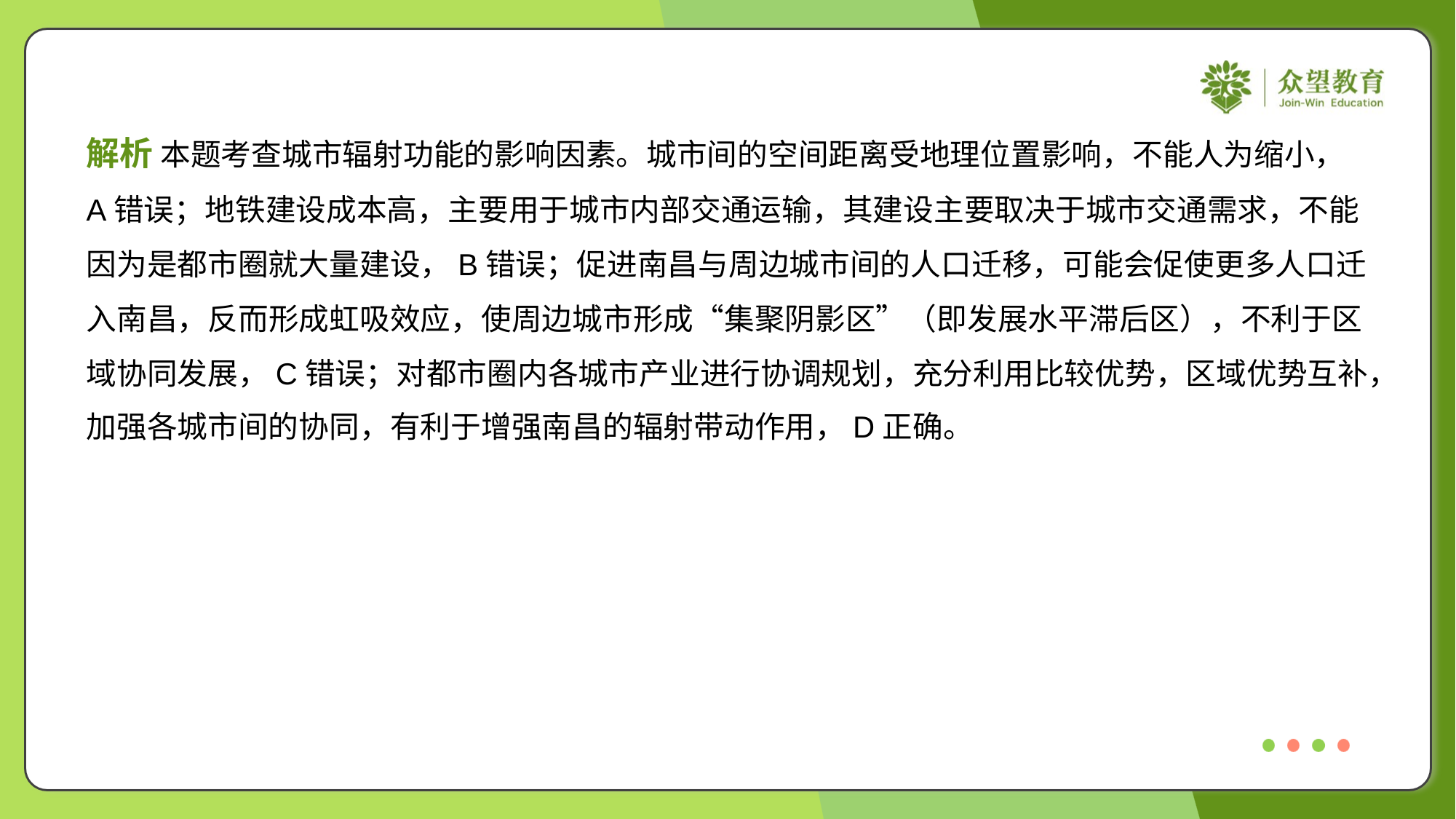

解析 本题考查城市辐射功能的影响因素。城市间的空间距离受地理位置影响，不能人为缩小，
A错误；地铁建设成本高，主要用于城市内部交通运输，其建设主要取决于城市交通需求，不能
因为是都市圈就大量建设，B错误；促进南昌与周边城市间的人口迁移，可能会促使更多人口迁
入南昌，反而形成虹吸效应，使周边城市形成“集聚阴影区”（即发展水平滞后区），不利于区
域协同发展，C错误；对都市圈内各城市产业进行协调规划，充分利用比较优势，区域优势互补，
加强各城市间的协同，有利于增强南昌的辐射带动作用，D正确。